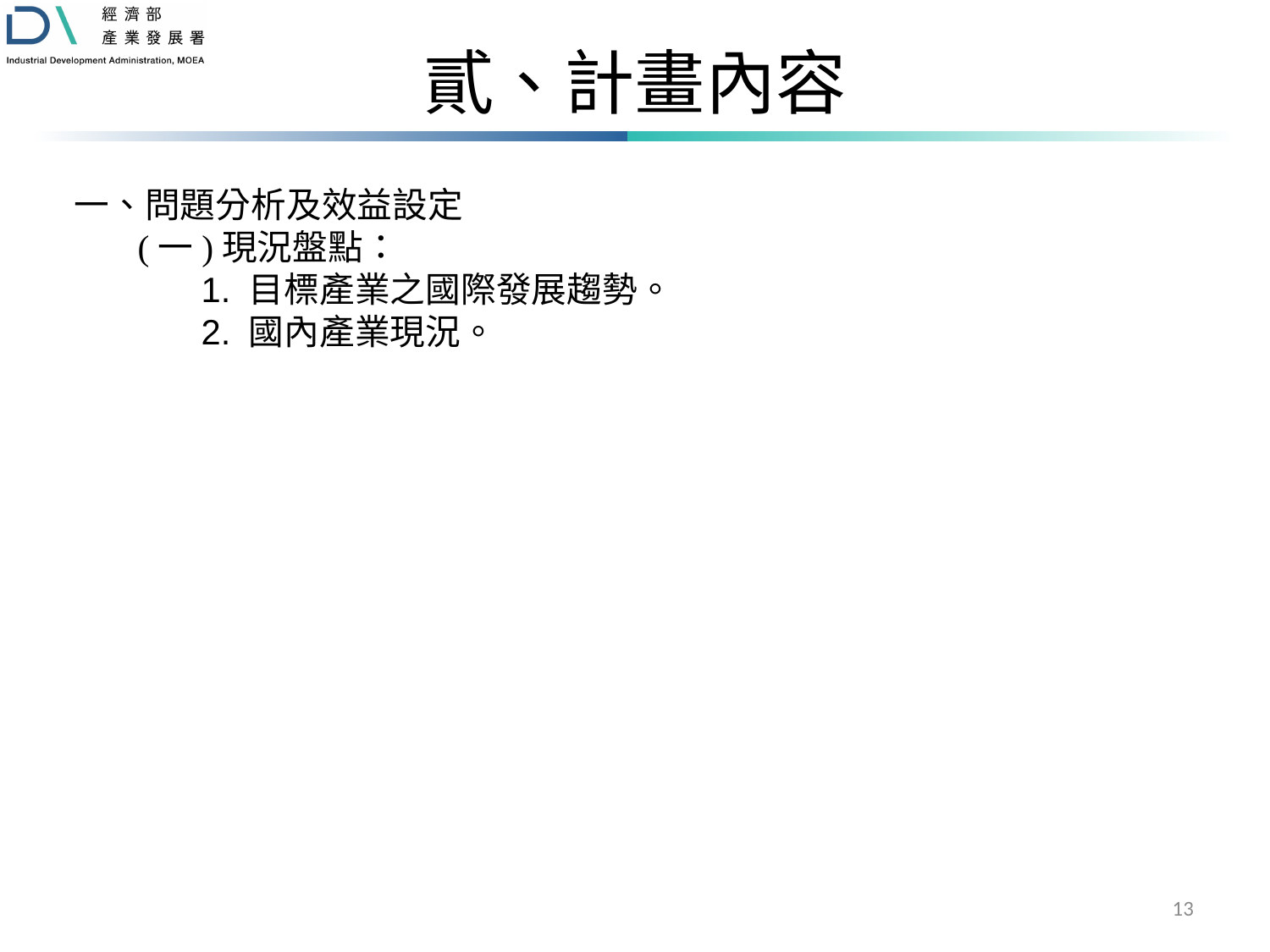

# 貳、計畫內容
一、問題分析及效益設定
(一)現況盤點：
目標產業之國際發展趨勢。
國內產業現況。

13